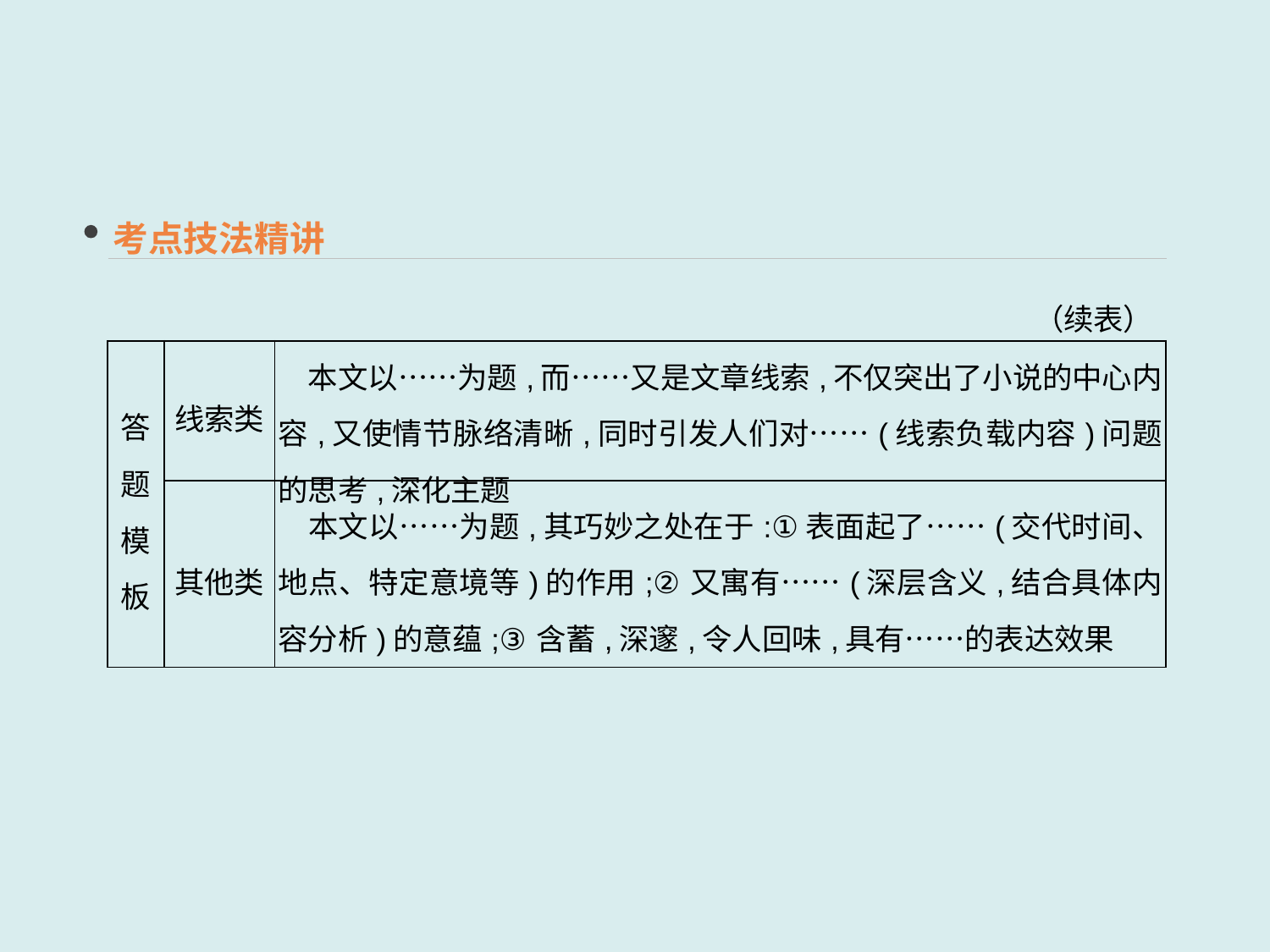

考点技法精讲

（续表）
| 答题 模板 | 线索类 | 本文以……为题,而……又是文章线索,不仅突出了小说的中心内容,又使情节脉络清晰,同时引发人们对……(线索负载内容)问题的思考,深化主题 |
| --- | --- | --- |
|  | 其他类 | 本文以……为题,其巧妙之处在于:①表面起了……(交代时间、地点、特定意境等)的作用;②又寓有……(深层含义,结合具体内容分析)的意蕴;③含蓄,深邃,令人回味,具有……的表达效果 |